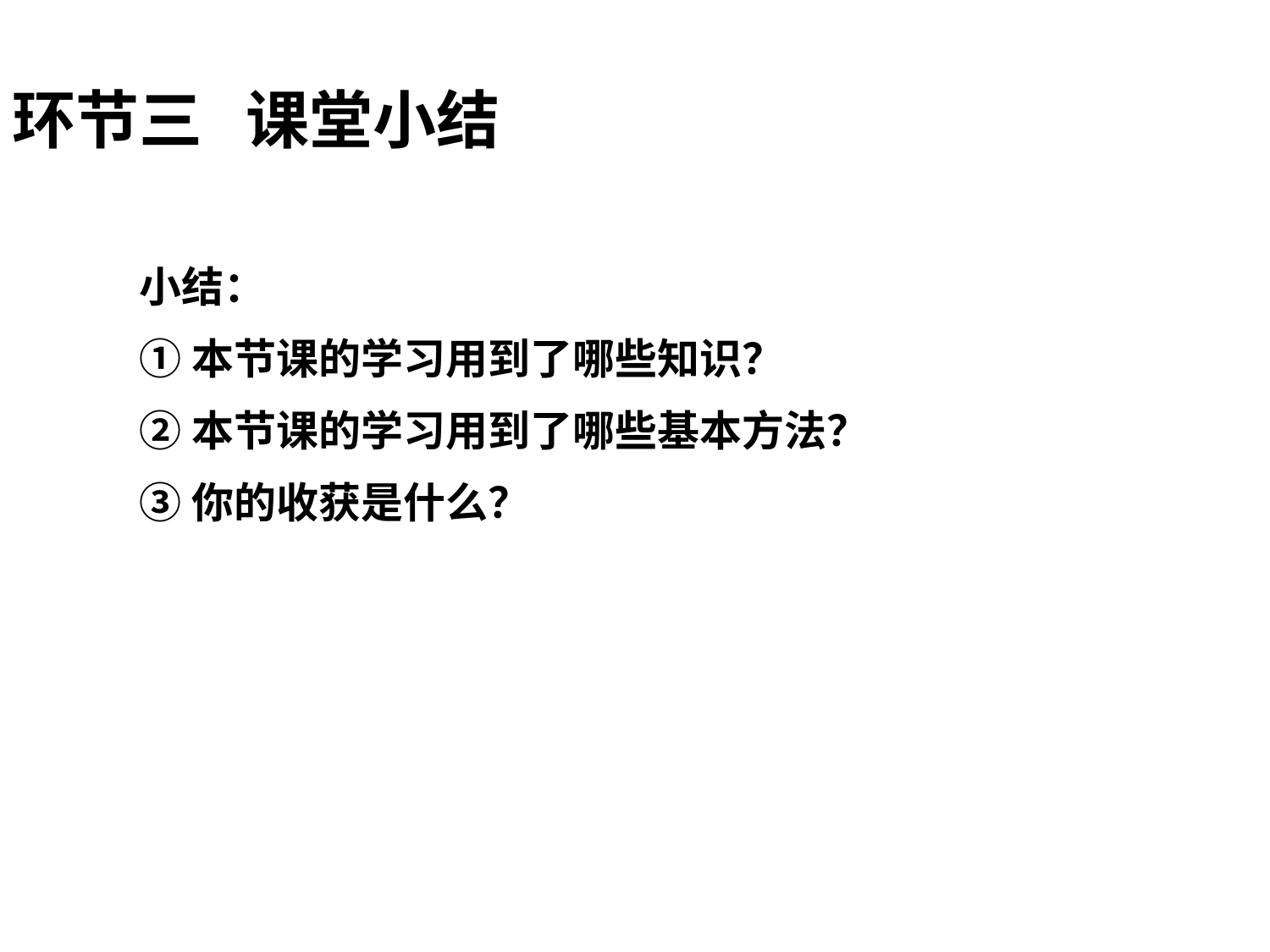

环节三   课堂小结
小结：
①本节课的学习用到了哪些知识？
②本节课的学习用到了哪些基本方法？
③你的收获是什么？